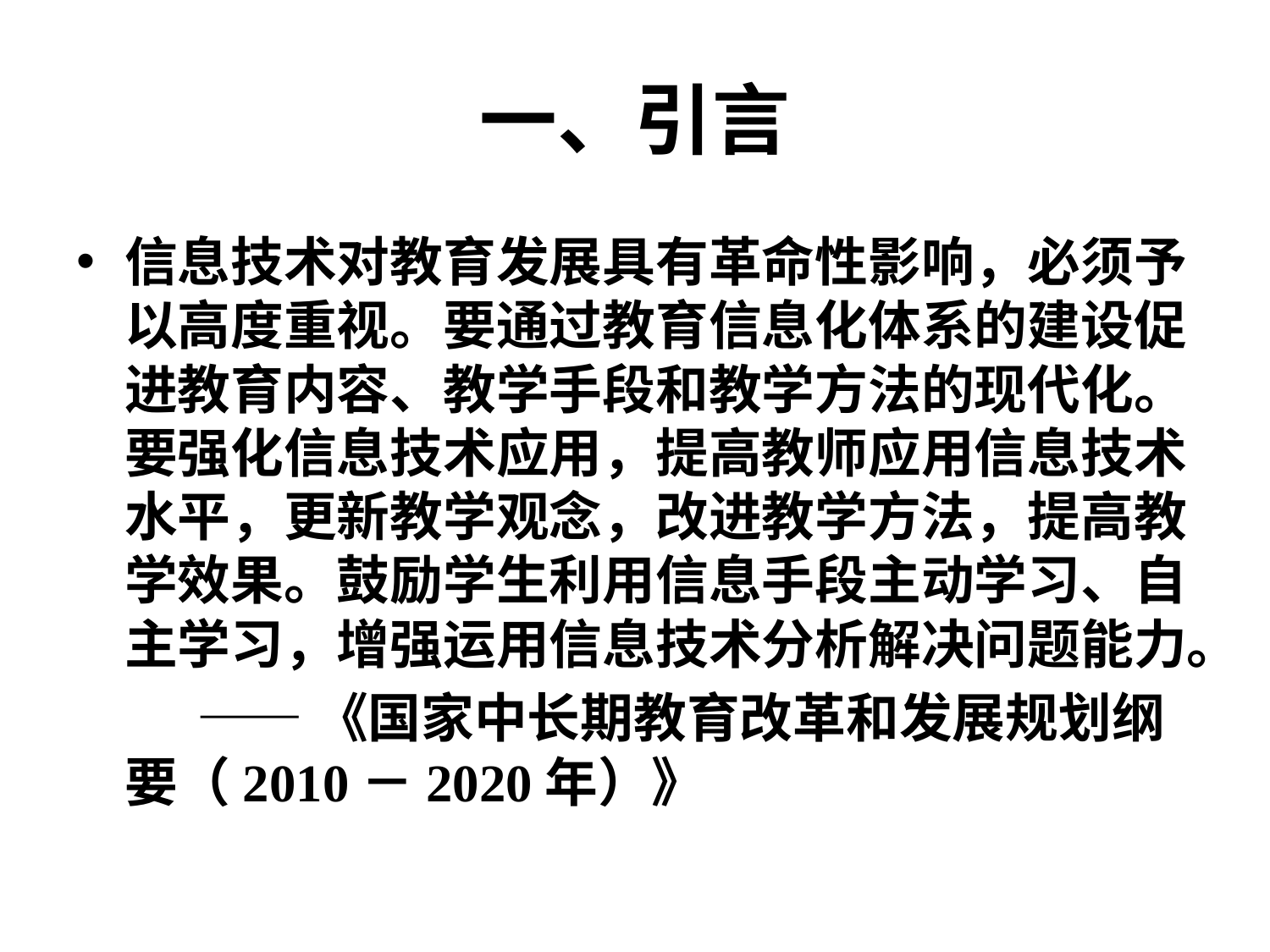

# 一、引言
信息技术对教育发展具有革命性影响，必须予以高度重视。要通过教育信息化体系的建设促进教育内容、教学手段和教学方法的现代化。要强化信息技术应用，提高教师应用信息技术水平，更新教学观念，改进教学方法，提高教学效果。鼓励学生利用信息手段主动学习、自主学习，增强运用信息技术分析解决问题能力。
          ——《国家中长期教育改革和发展规划纲要（2010－2020年）》